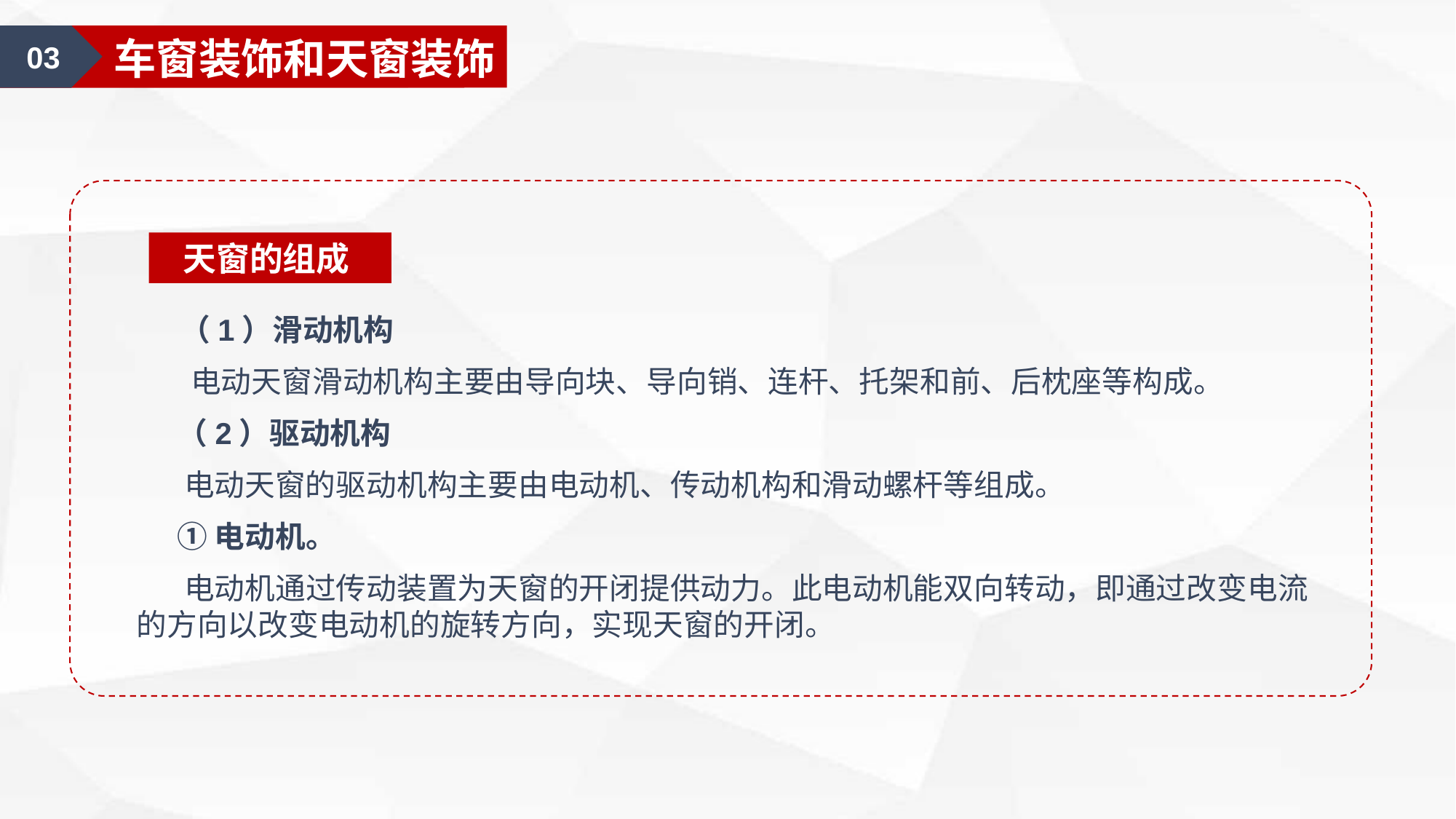

01
汽车美容认知

01
汽车外部的清洁

03
车窗装饰和天窗装饰

天窗的组成
      （1）滑动机构
       电动天窗滑动机构主要由导向块、导向销、连杆、托架和前、后枕座等构成。
     （2）驱动机构
      电动天窗的驱动机构主要由电动机、传动机构和滑动螺杆等组成。
      ①电动机。
      电动机通过传动装置为天窗的开闭提供动力。此电动机能双向转动，即通过改变电流的方向以改变电动机的旋转方向，实现天窗的开闭。